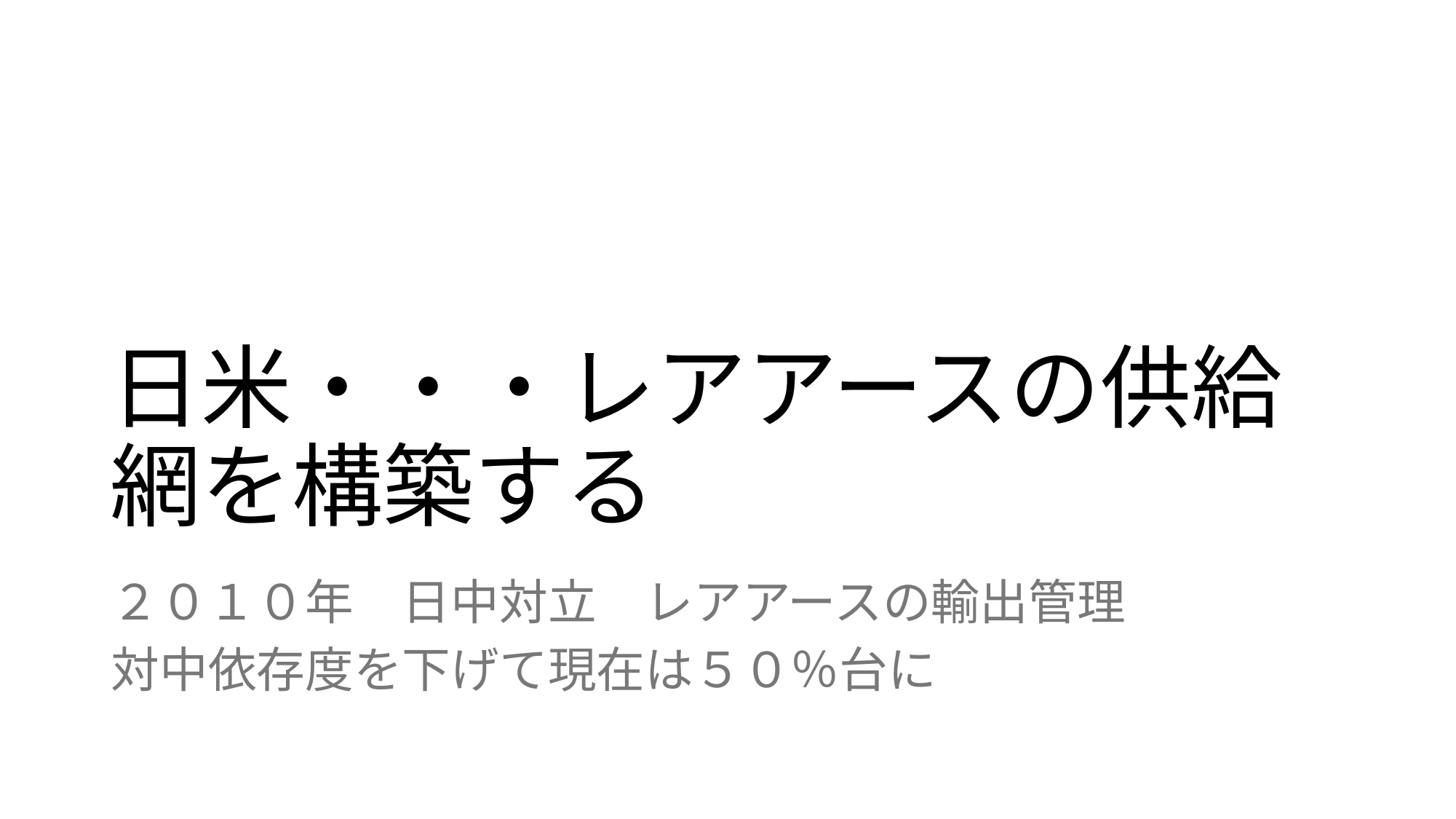

# 日米・・・レアアースの供給網を構築する
２０１０年　日中対立　レアアースの輸出管理
対中依存度を下げて現在は５０％台に